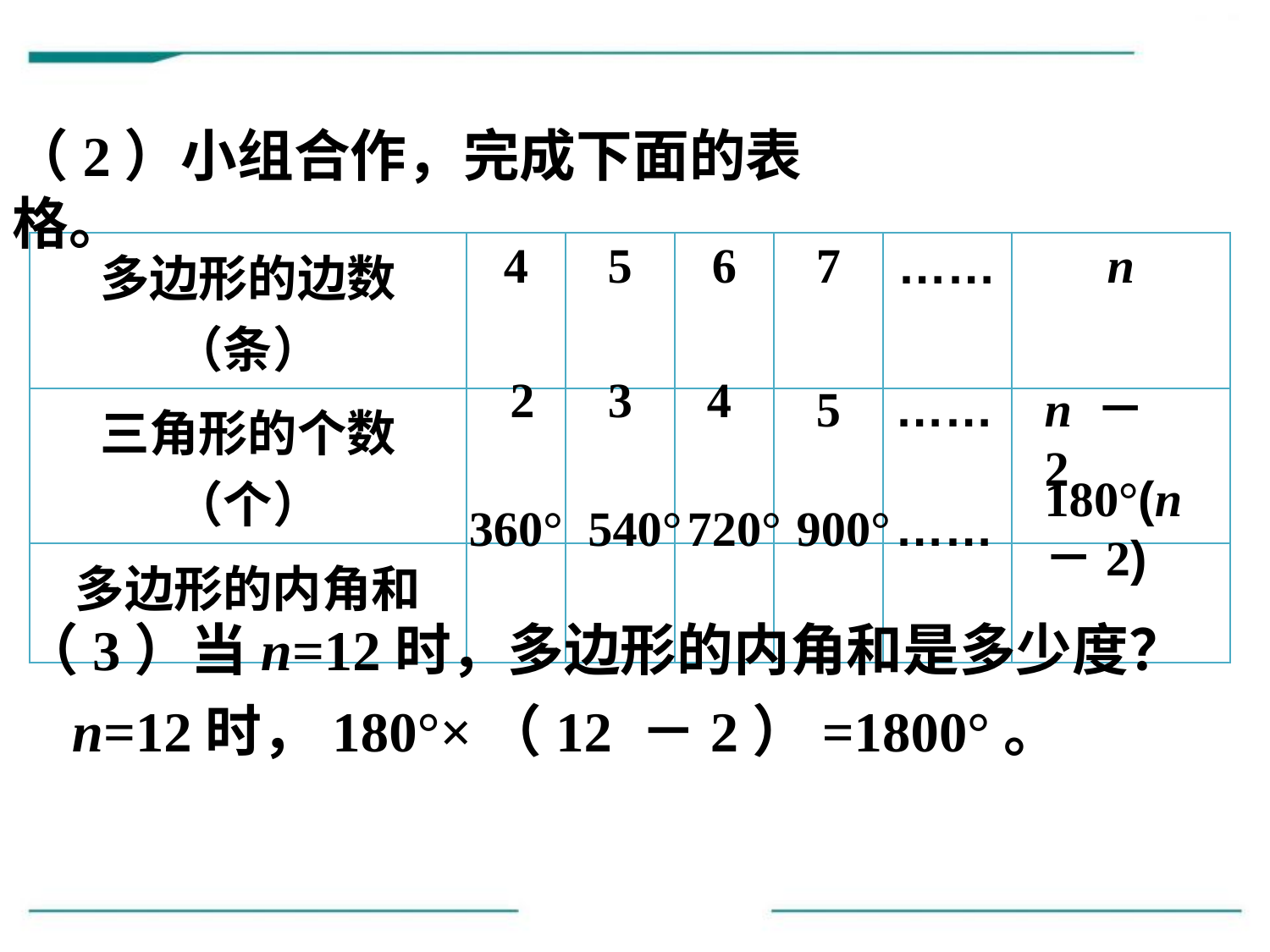

（2）小组合作，完成下面的表格。
| 多边形的边数（条） | 4 | 5 | 6 | 7 | …… | n |
| --- | --- | --- | --- | --- | --- | --- |
| 三角形的个数（个） |  |  |  |  |  |  |
| 多边形的内角和 |  |  |  |  |  |  |
2
3
4
5
……
n －2
180°(n－2)
360°
540°
720°
900°
……
（3）当n=12时，多边形的内角和是多少度？
n=12时，180°×（12 －2）=1800°。